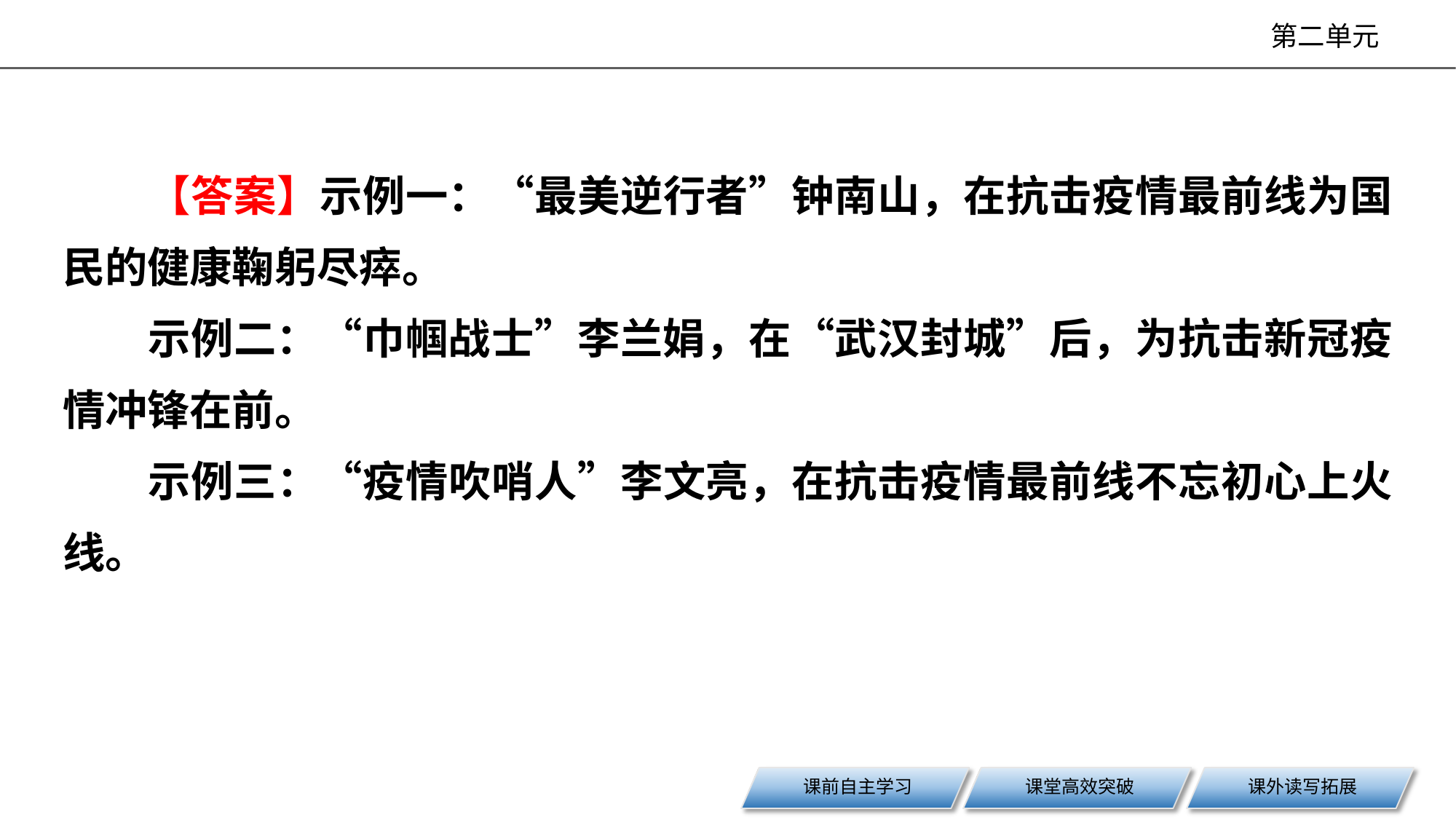

【答案】示例一：“最美逆行者”钟南山，在抗击疫情最前线为国民的健康鞠躬尽瘁。
示例二：“巾帼战士”李兰娟，在“武汉封城”后，为抗击新冠疫情冲锋在前。
示例三：“疫情吹哨人”李文亮，在抗击疫情最前线不忘初心上火线。